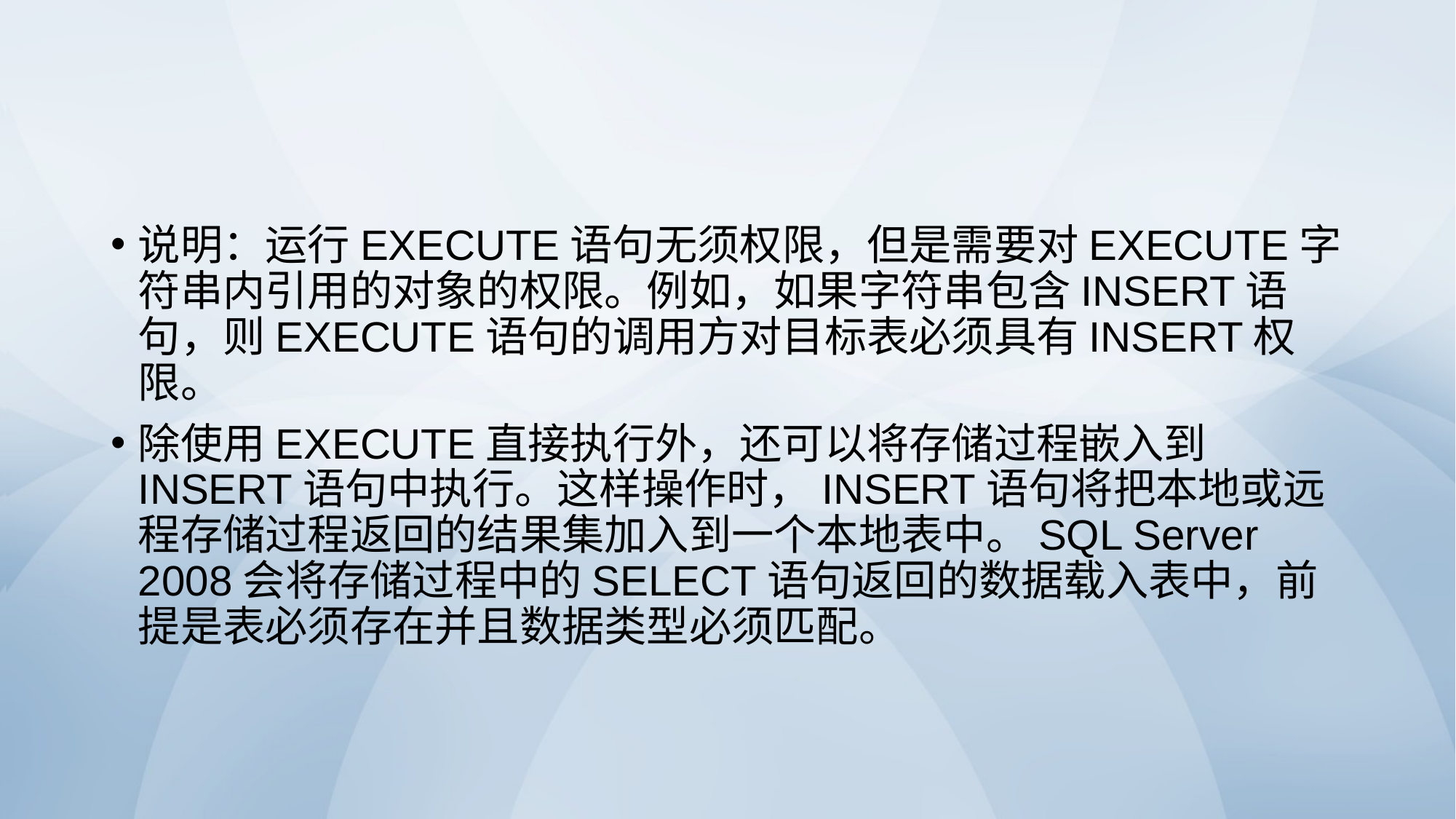

#
说明：运行EXECUTE语句无须权限，但是需要对EXECUTE字符串内引用的对象的权限。例如，如果字符串包含INSERT语句，则EXECUTE语句的调用方对目标表必须具有INSERT权限。
除使用EXECUTE直接执行外，还可以将存储过程嵌入到INSERT语句中执行。这样操作时，INSERT语句将把本地或远程存储过程返回的结果集加入到一个本地表中。SQL Server 2008会将存储过程中的SELECT语句返回的数据载入表中，前提是表必须存在并且数据类型必须匹配。